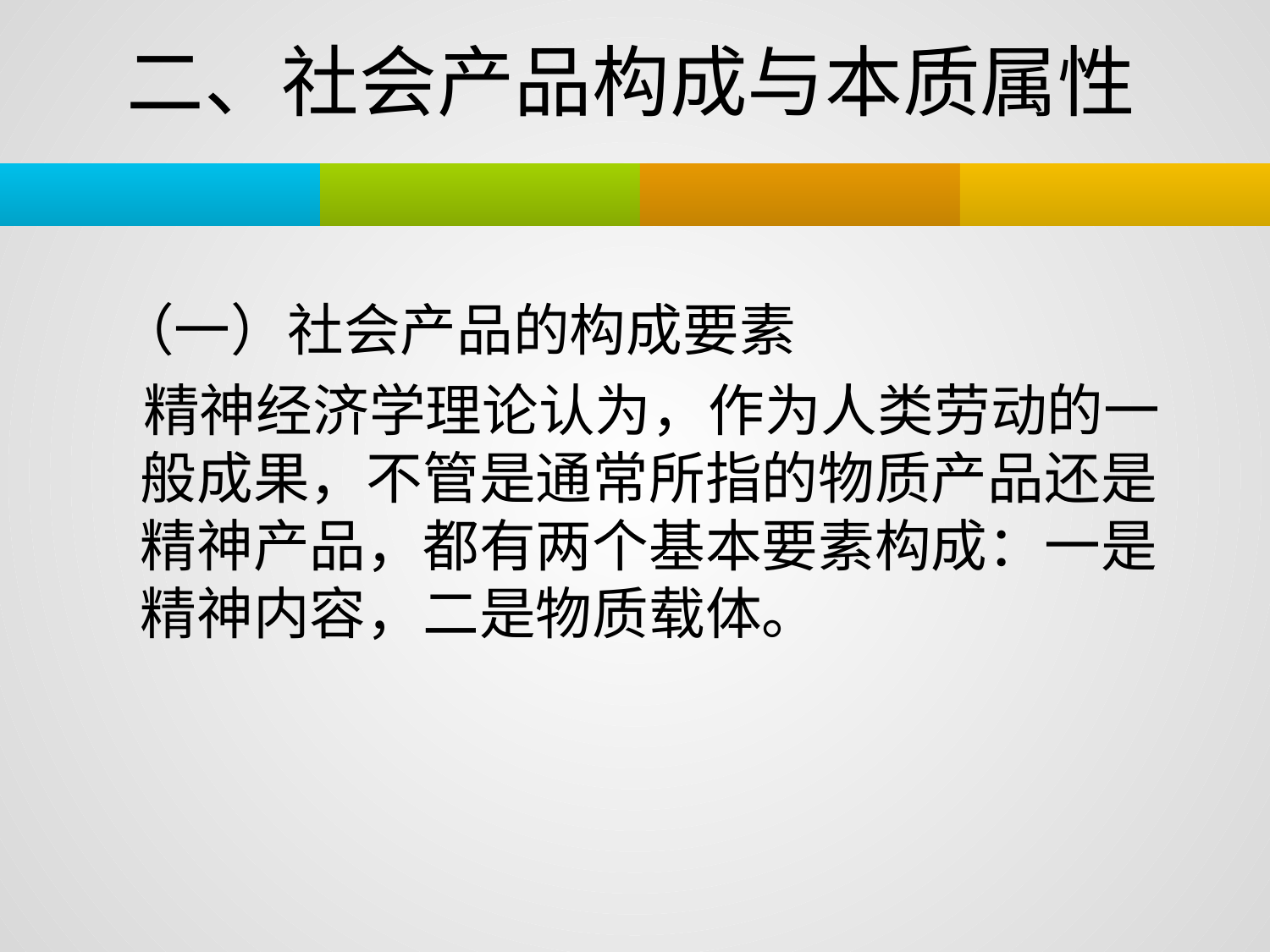

# 二、社会产品构成与本质属性

   （一）社会产品的构成要素
     精神经济学理论认为，作为人类劳动的一般成果，不管是通常所指的物质产品还是精神产品，都有两个基本要素构成：一是精神内容，二是物质载体。